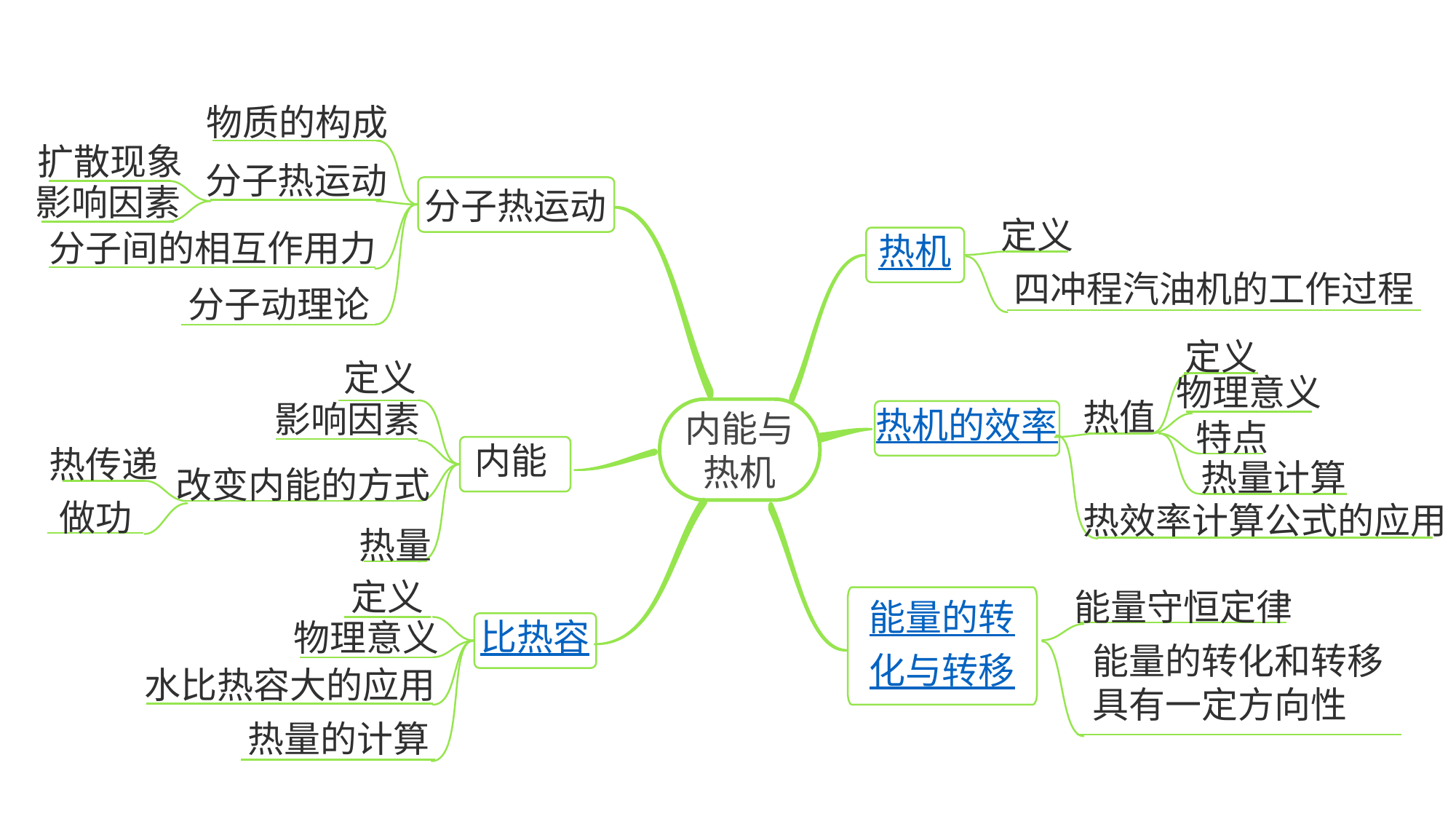

物质的构成

扩散现象

分子热运动

分子热运动

影响因素

定义

热机

分子间的相互作用力

分子动理论
四冲程汽油机的工作过程

定义

定义

物理意义

影响因素

内能与
热机
热值

热机的效率

特点

内能

热传递

热量计算

改变内能的方式

热效率计算公式的应用
做功

热量

比热容

能量的转
化与转移
定义

能量守恒定律

物理意义

能量的转化和转移具有一定方向性

水比热容大的应用

热量的计算